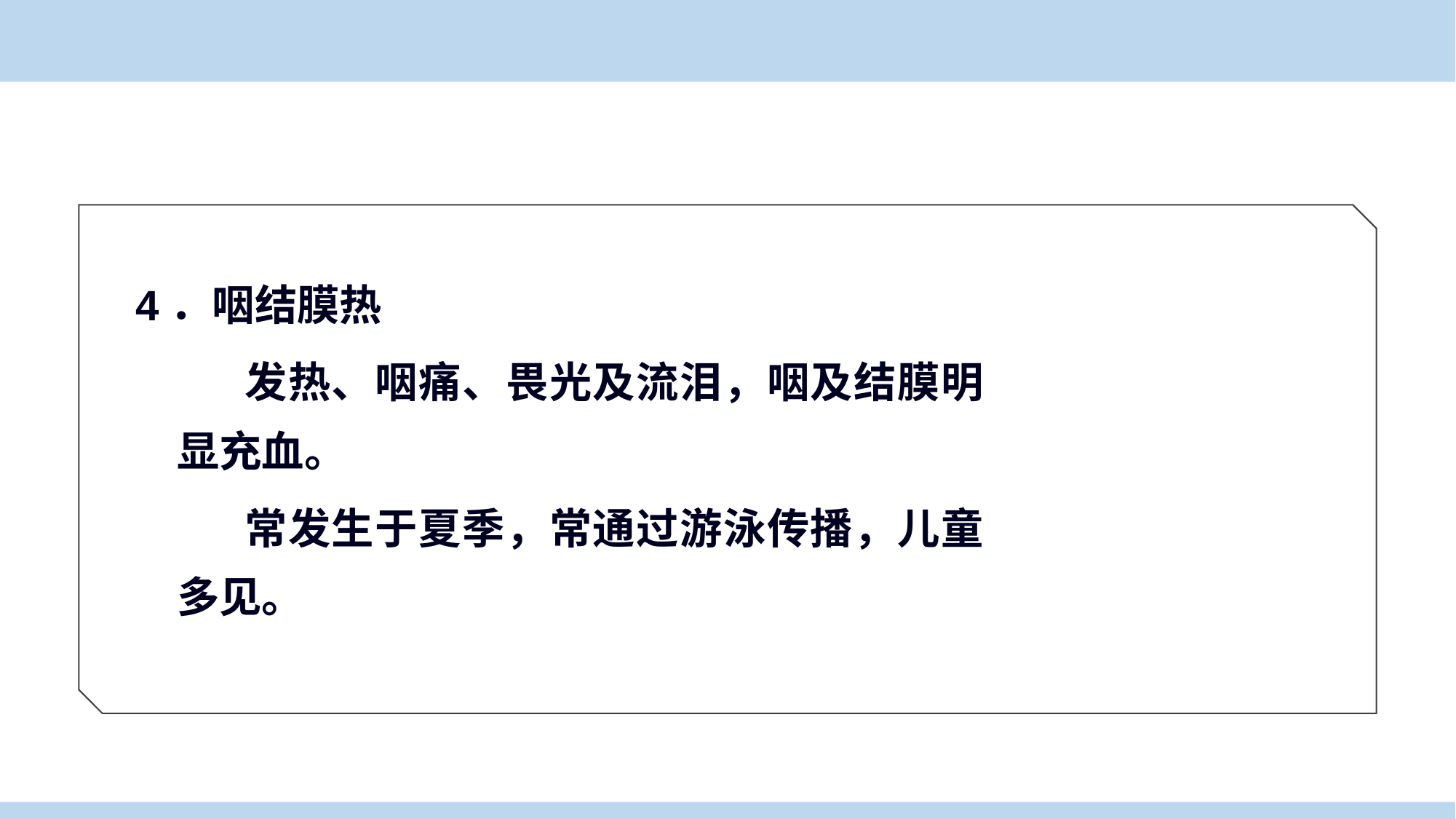

4．咽结膜热
         发热、咽痛、畏光及流泪，咽及结膜明显充血。
         常发生于夏季，常通过游泳传播，儿童多见。